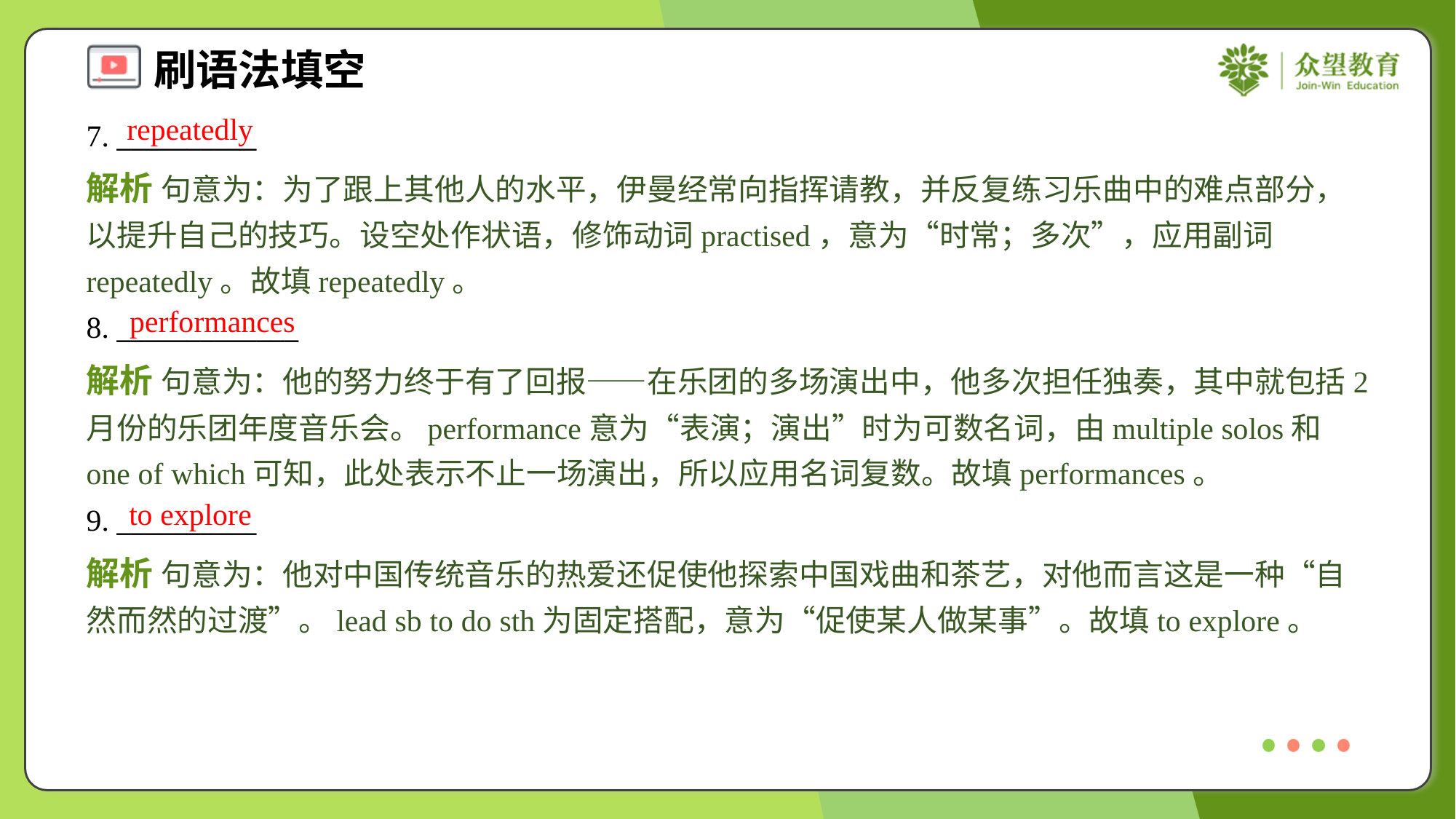

repeatedly
7. __________
解析 句意为：为了跟上其他人的水平，伊曼经常向指挥请教，并反复练习乐曲中的难点部分，以提升自己的技巧。设空处作状语，修饰动词practised，意为“时常；多次”，应用副词repeatedly。故填repeatedly。
performances
8. _____________
解析 句意为：他的努力终于有了回报——在乐团的多场演出中，他多次担任独奏，其中就包括2月份的乐团年度音乐会。performance意为“表演；演出”时为可数名词，由multiple solos和one of which可知，此处表示不止一场演出，所以应用名词复数。故填performances。
to explore
9. __________
解析 句意为：他对中国传统音乐的热爱还促使他探索中国戏曲和茶艺，对他而言这是一种“自然而然的过渡”。lead sb to do sth为固定搭配，意为“促使某人做某事”。故填to explore。